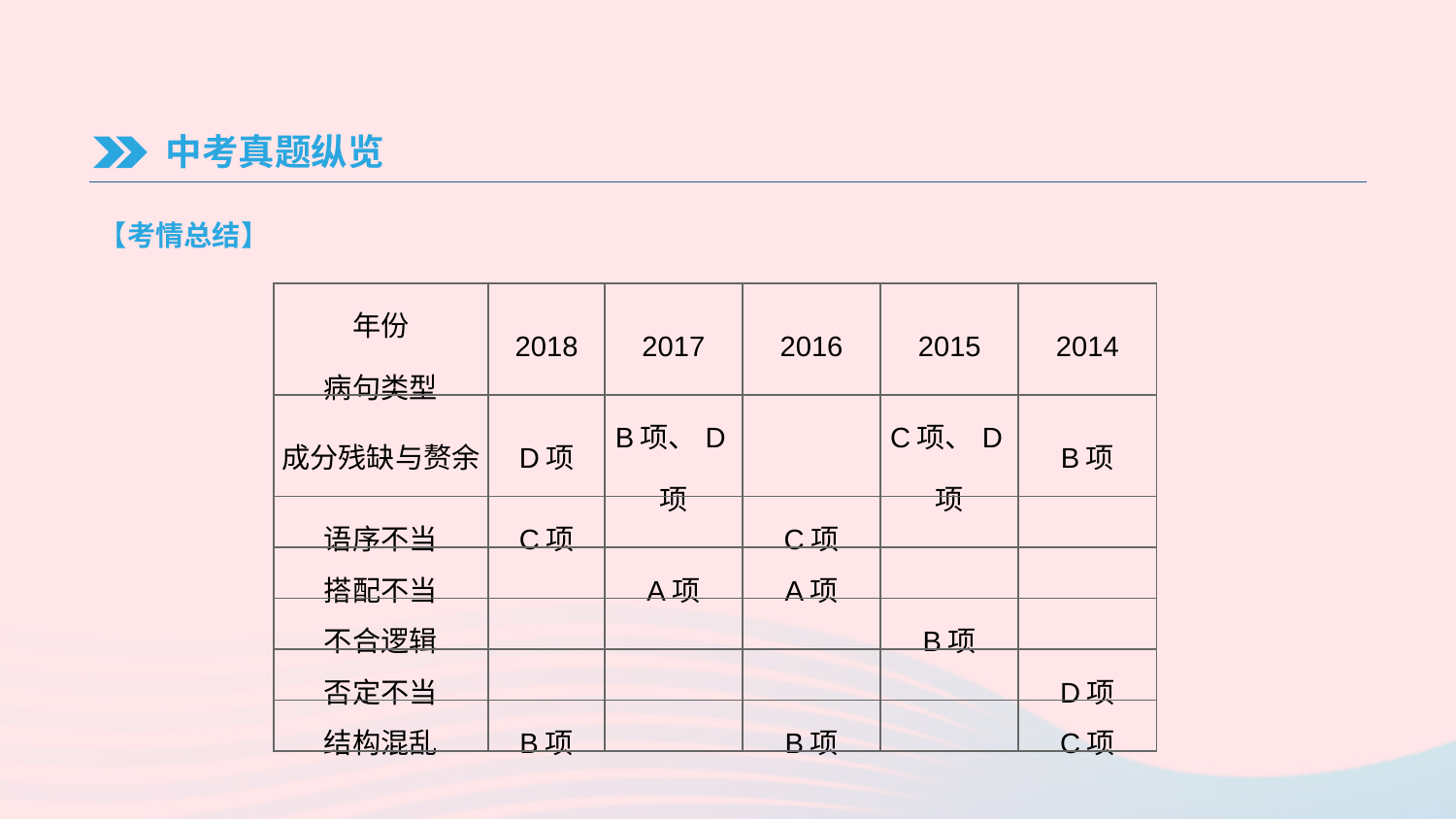

中考真题纵览

【考情总结】
| 年份 病句类型 | 2018 | 2017 | 2016 | 2015 | 2014 |
| --- | --- | --- | --- | --- | --- |
| 成分残缺与赘余 | D项 | B项、D项 |  | C项、D项 | B项 |
| 语序不当 | C项 |  | C项 |  |  |
| 搭配不当 |  | A项 | A项 |  |  |
| 不合逻辑 |  |  |  | B项 |  |
| 否定不当 |  |  |  |  | D项 |
| 结构混乱 | B项 |  | B项 |  | C项 |